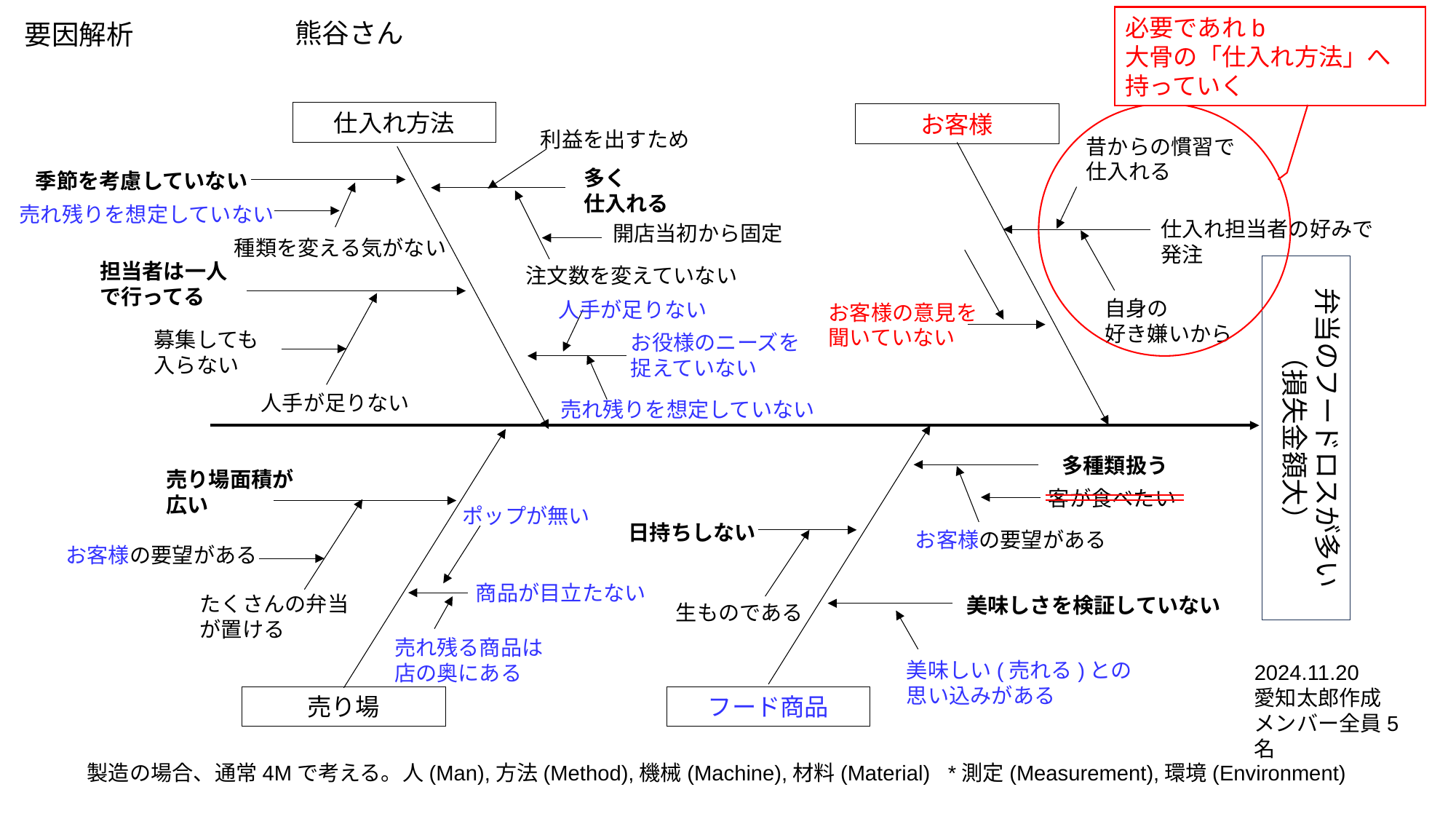

必要であれb
大骨の「仕入れ方法」へ
持っていく
熊谷さん
要因解析
*太字は事実
仕入れ方法
お客様

利益を出すため
昔からの慣習で
仕入れる
多く
仕入れる
季節を考慮していない
売れ残りを想定していない
仕入れ担当者の好みで
発注
開店当初から固定
種類を変える気がない
担当者は一人
で行ってる
弁当のフードロスが多い（損失金額大）
注文数を変えていない
自身の
好き嫌いから
人手が足りない
お客様の意見を
聞いていない
募集しても
入らない
お役様のニーズを
捉えていない
人手が足りない
売れ残りを想定していない
多種類扱う
売り場面積が
広い
客が食べたい

ポップが無い

日持ちしない
お客様の要望がある
お客様の要望がある
商品が目立たない
たくさんの弁当
が置ける
美味しさを検証していない
生ものである
売れ残る商品は
店の奥にある
美味しい(売れる)との
思い込みがある
2024.11.20
愛知太郎作成
メンバー全員5名
売り場
フード商品
製造の場合、通常4Mで考える。人(Man),方法(Method),機械(Machine),材料(Material)   *測定(Measurement),環境(Environment)